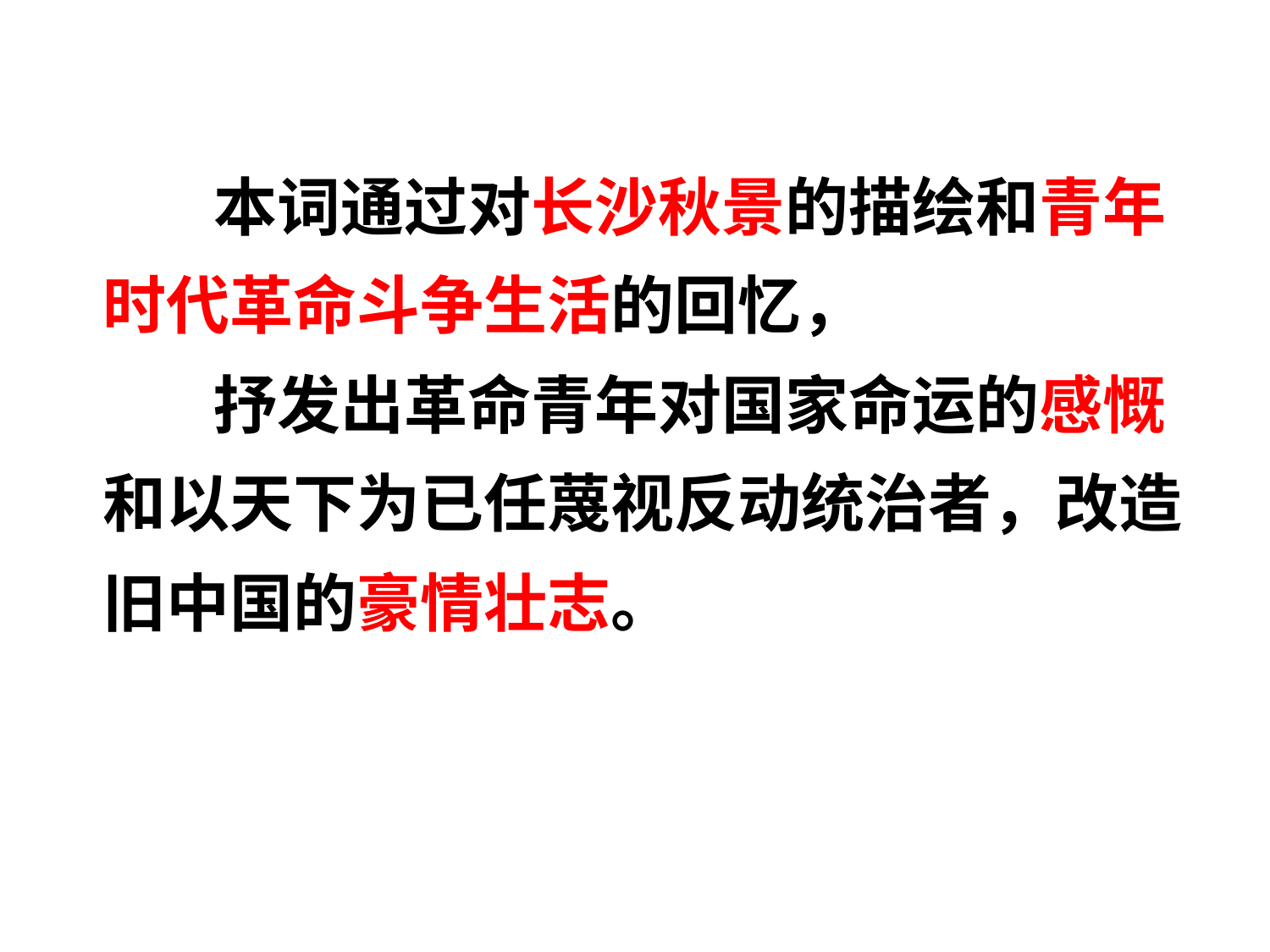

本词通过对长沙秋景的描绘和青年时代革命斗争生活的回忆，
          抒发出革命青年对国家命运的感慨和以天下为已任蔑视反动统治者，改造旧中国的豪情壮志。